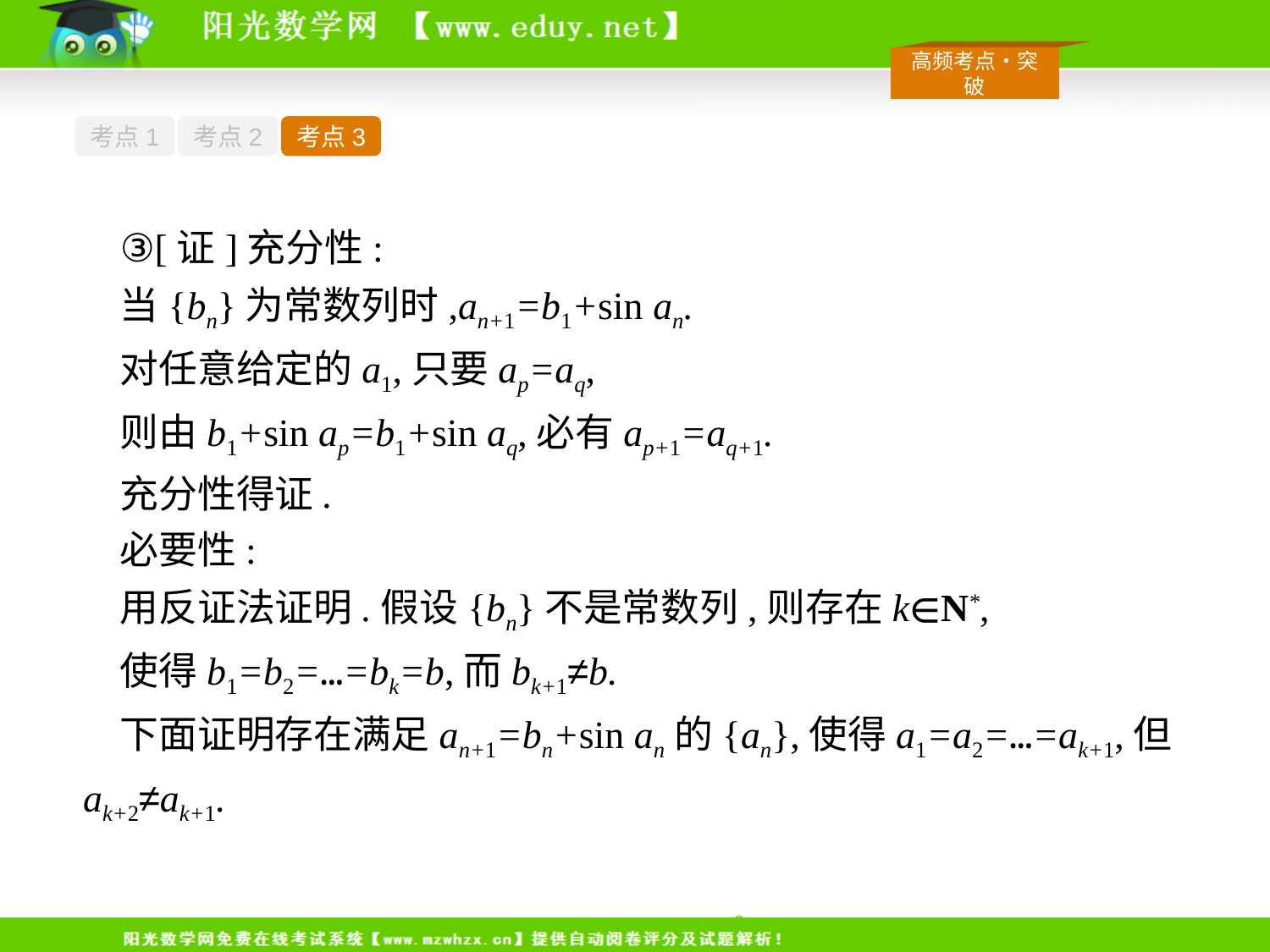

考点1
考点2
考点3
③[证]充分性:
当{bn}为常数列时,an+1=b1+sin an.
对任意给定的a1,只要ap=aq,
则由b1+sin ap=b1+sin aq,必有ap+1=aq+1.
充分性得证.
必要性:
用反证法证明.假设{bn}不是常数列,则存在k∈N*,
使得b1=b2=…=bk=b,而bk+1≠b.
下面证明存在满足an+1=bn+sin an的{an},使得a1=a2=…=ak+1,但ak+2≠ak+1.